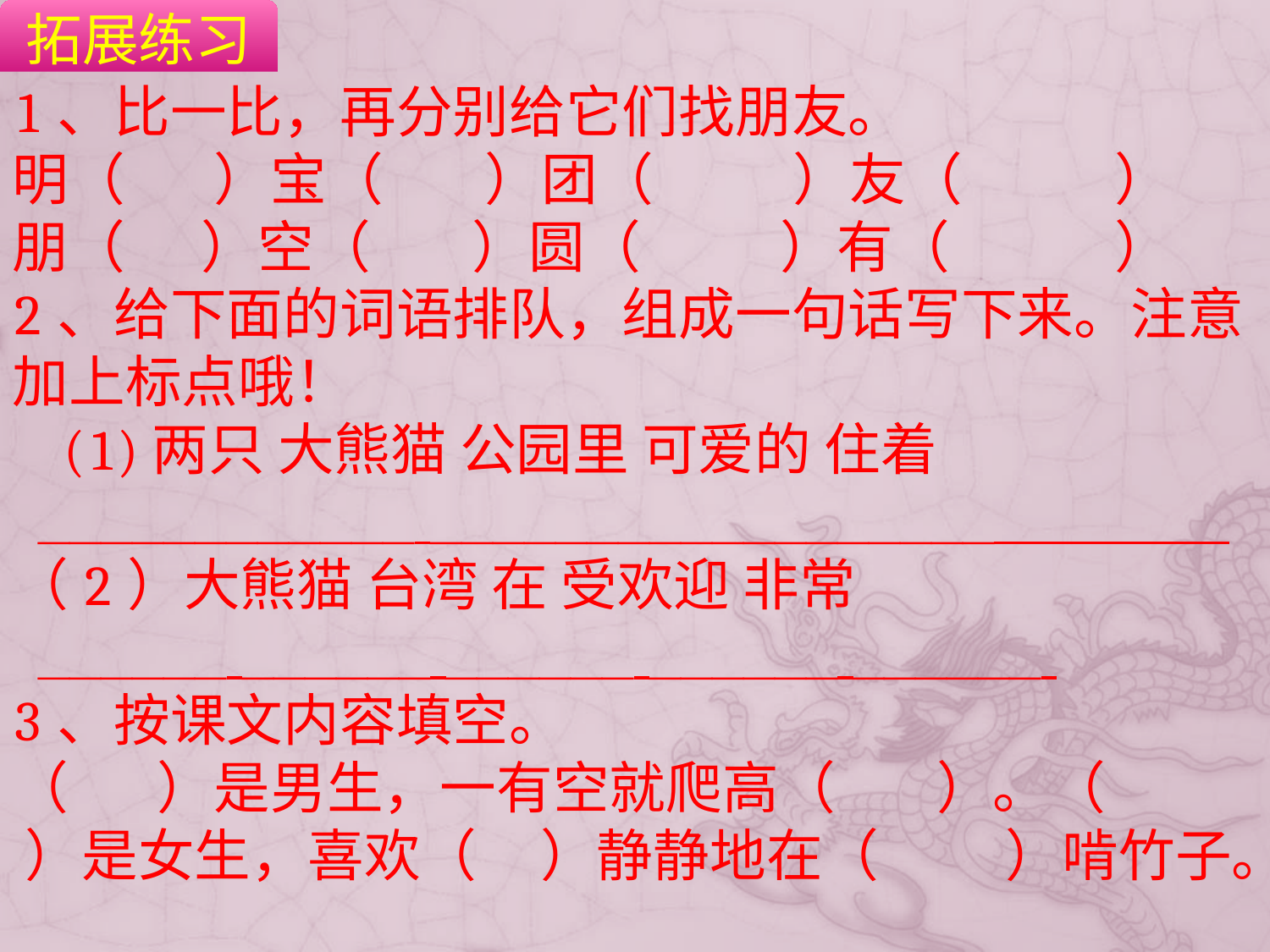

拓展练习
1、比一比，再分别给它们找朋友。
明（       ）宝（        ）团（           ）友（            ）
朋（      ）空（        ）圆（           ）有（             ）
2、给下面的词语排队，组成一句话写下来。注意加上标点哦！
   (1)两只 大熊猫 公园里 可爱的 住着
 ____________ __________________
（2）大熊猫 台湾 在 受欢迎 非常
 ______ ______ ______ ______ ______
3、按课文内容填空。
（       ）是男生，一有空就爬高（        ）。（        ）是女生，喜欢（     ）静静地在（          ）啃竹子。